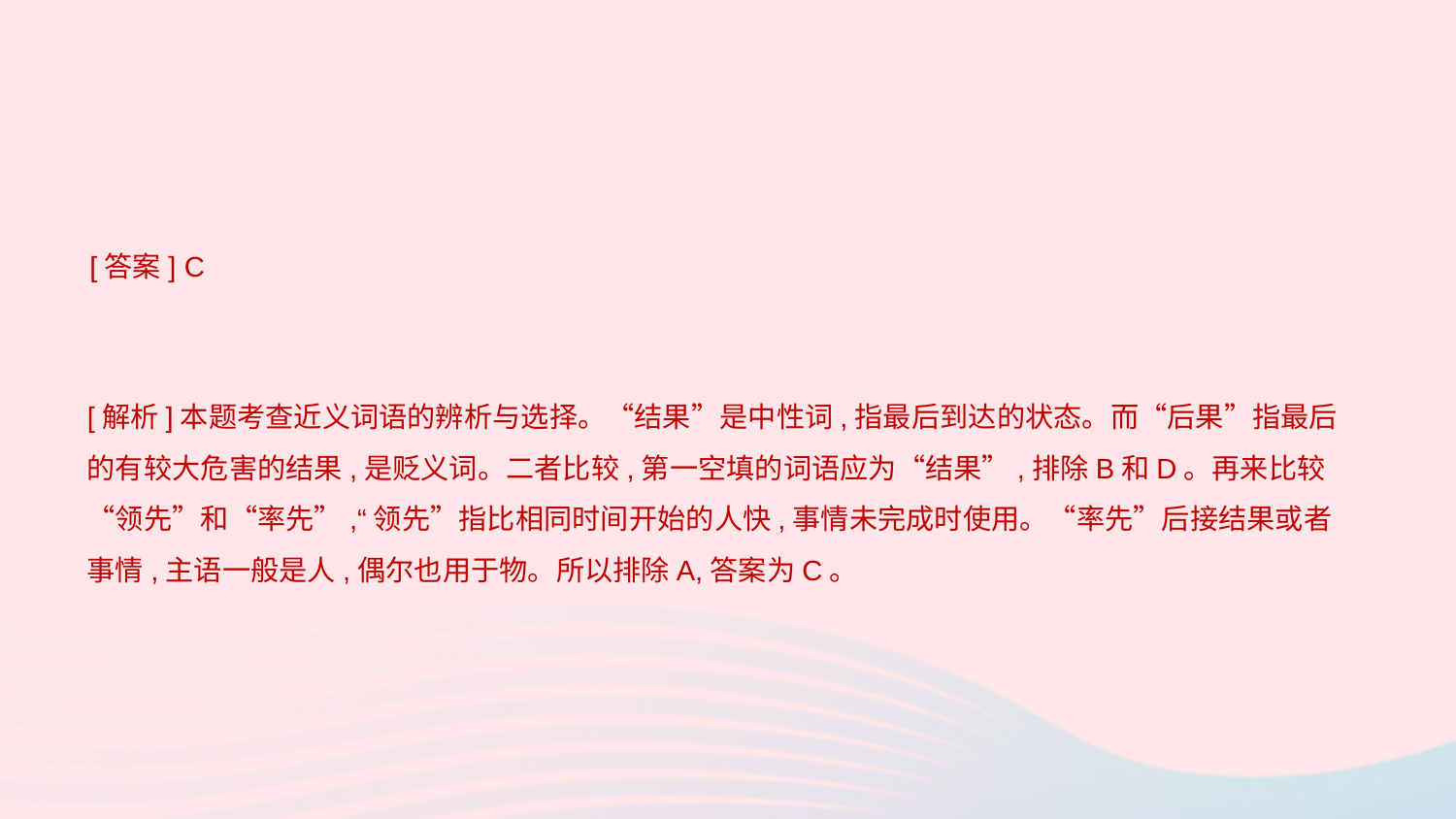

[答案] C
[解析]本题考查近义词语的辨析与选择。“结果”是中性词,指最后到达的状态。而“后果”指最后的有较大危害的结果,是贬义词。二者比较,第一空填的词语应为“结果”,排除B和D。再来比较“领先”和“率先”,“领先”指比相同时间开始的人快,事情未完成时使用。“率先”后接结果或者事情,主语一般是人,偶尔也用于物。所以排除A,答案为C。